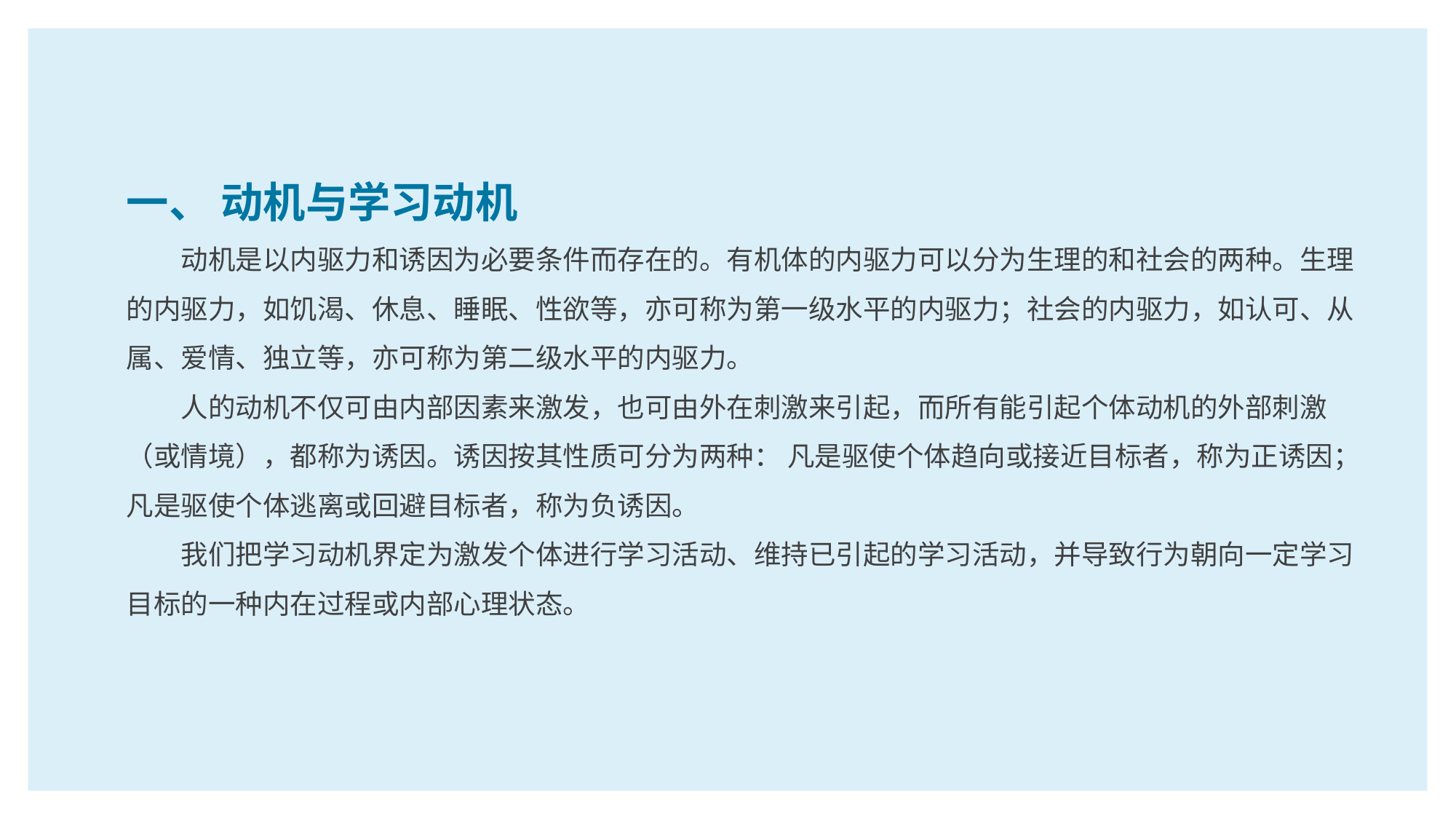

一、 动机与学习动机
动机是以内驱力和诱因为必要条件而存在的。有机体的内驱力可以分为生理的和社会的两种。生理的内驱力，如饥渴、休息、睡眠、性欲等，亦可称为第一级水平的内驱力；社会的内驱力，如认可、从属、爱情、独立等，亦可称为第二级水平的内驱力。
人的动机不仅可由内部因素来激发，也可由外在刺激来引起，而所有能引起个体动机的外部刺激（或情境），都称为诱因。诱因按其性质可分为两种： 凡是驱使个体趋向或接近目标者，称为正诱因；凡是驱使个体逃离或回避目标者，称为负诱因。
我们把学习动机界定为激发个体进行学习活动、维持已引起的学习活动，并导致行为朝向一定学习目标的一种内在过程或内部心理状态。